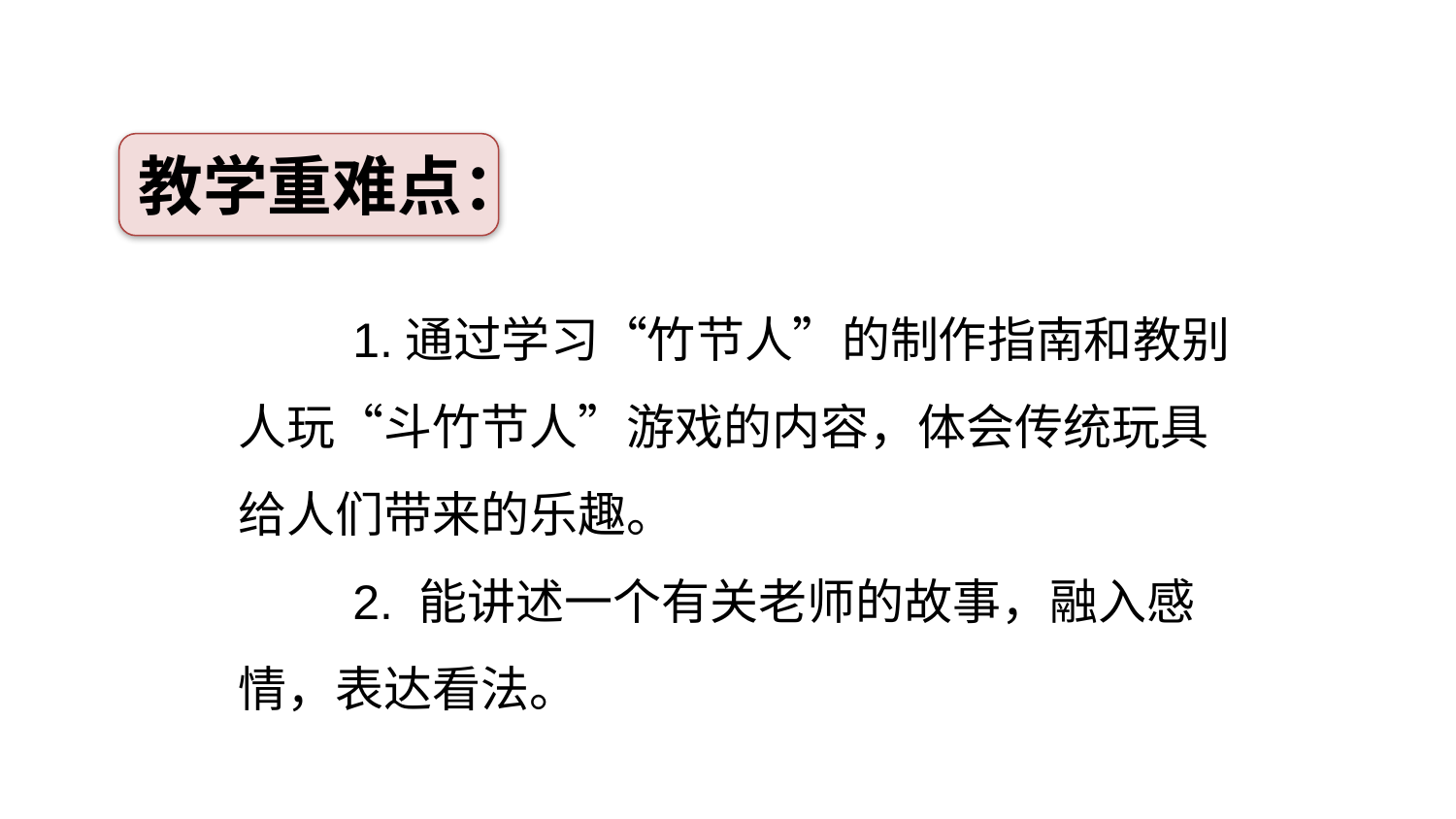

教学重难点：
1.通过学习“竹节人”的制作指南和教别人玩“斗竹节人”游戏的内容，体会传统玩具给人们带来的乐趣。
2. 能讲述一个有关老师的故事，融入感情，表达看法。